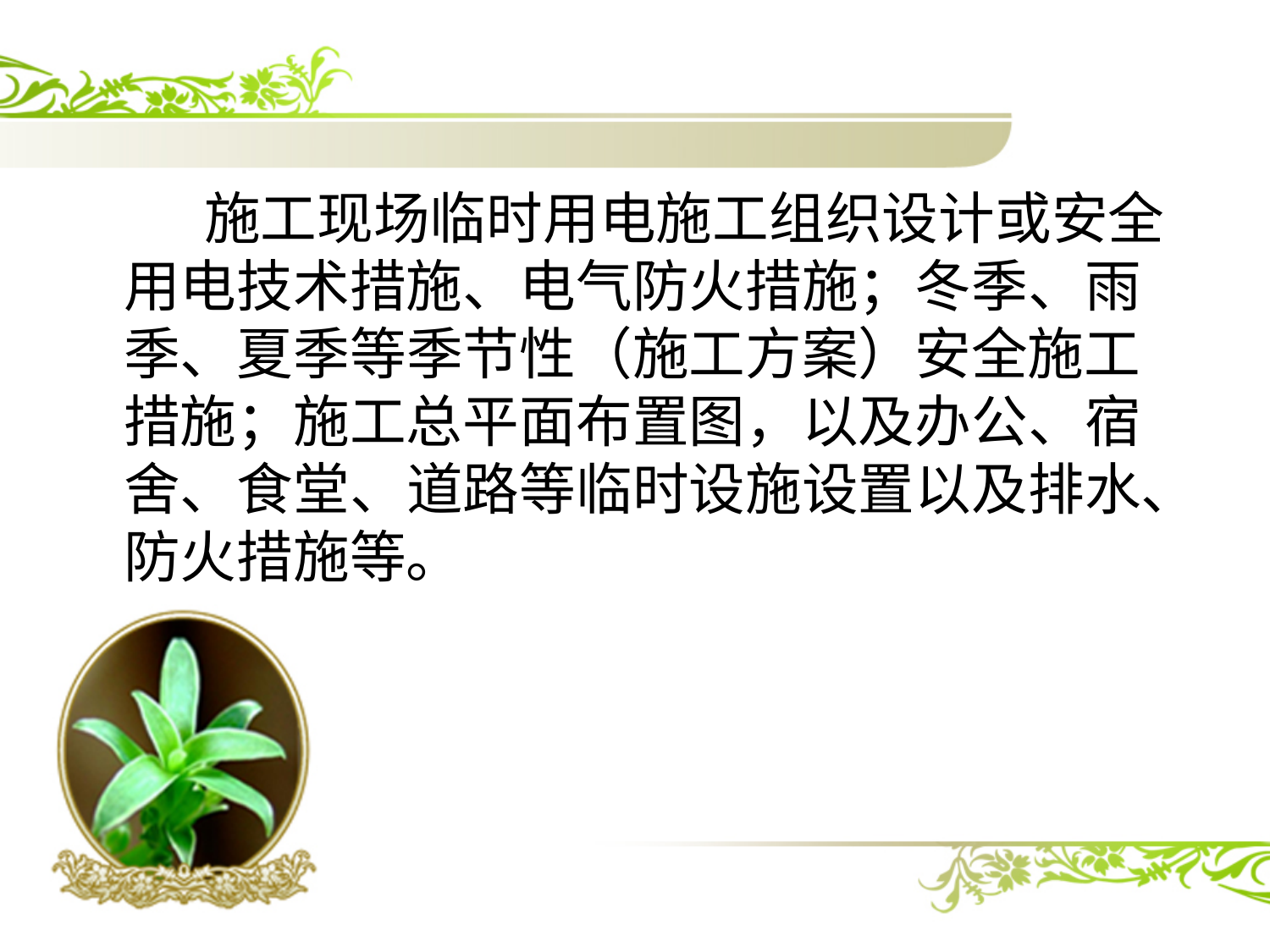

#
         施工现场临时用电施工组织设计或安全用电技术措施、电气防火措施；冬季、雨季、夏季等季节性（施工方案）安全施工措施；施工总平面布置图，以及办公、宿舍、食堂、道路等临时设施设置以及排水、防火措施等。